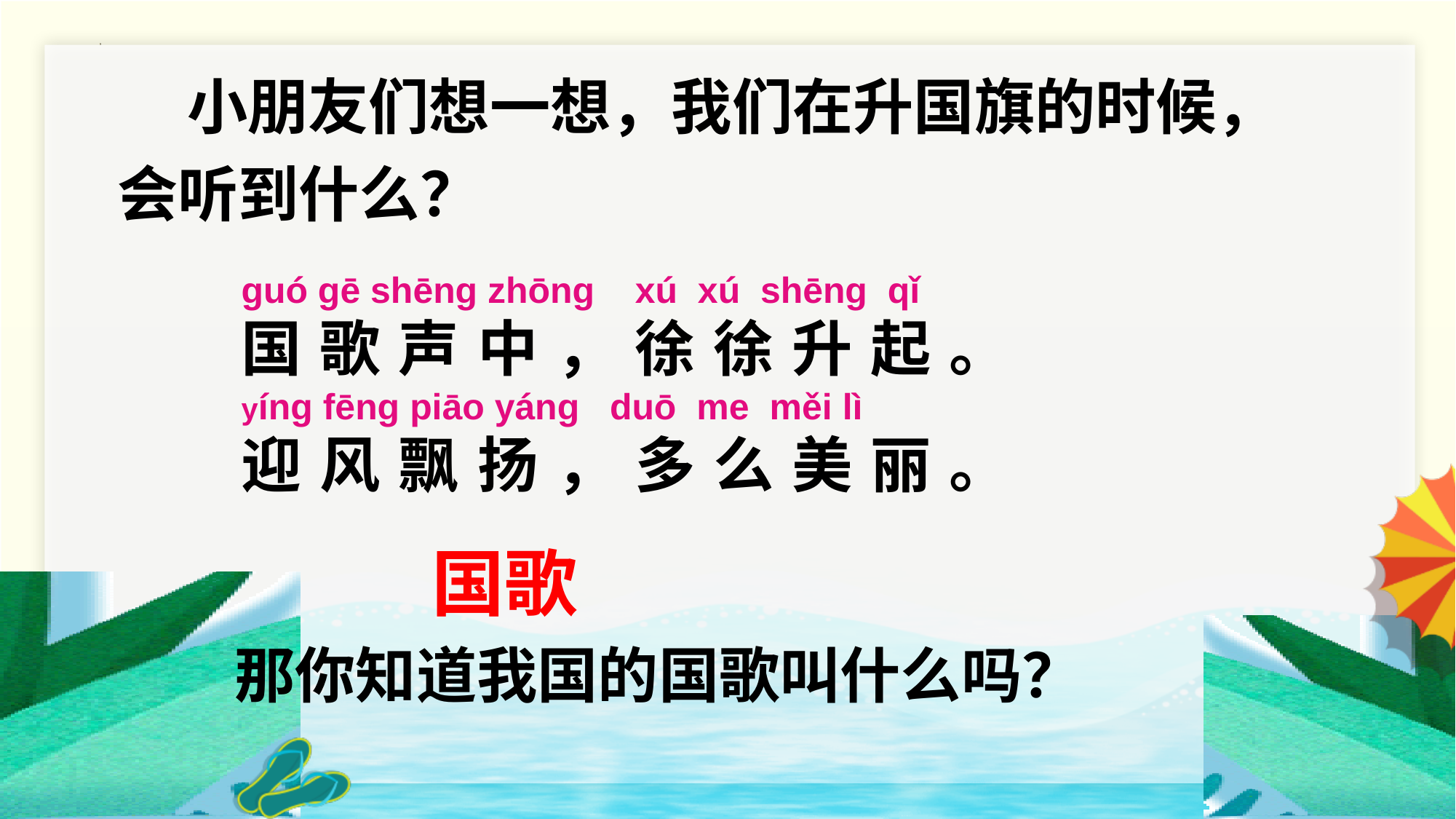

小朋友们想一想，我们在升国旗的时候，会听到什么？

ɡuó ɡē shēnɡ zhōnɡ    xú  xú  shēnɡ  qǐ
国歌声中，徐徐升起。
yínɡ fēnɡ piāo yánɡ   duō  me  měi lì
迎风飘扬，多么美丽。
国歌
那你知道我国的国歌叫什么吗？